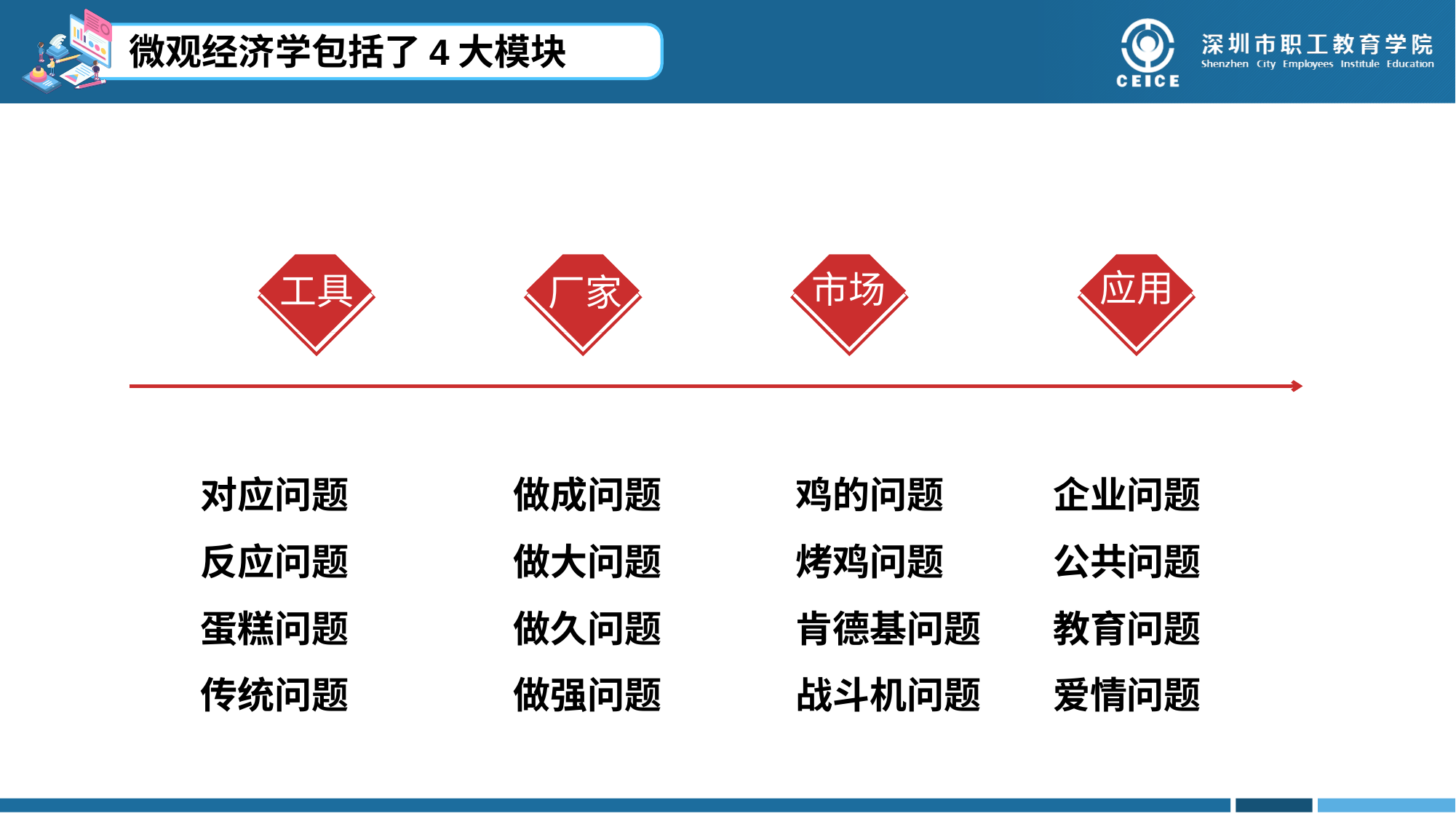

微观经济学包括了4大模块

应用
市场
工具
厂家
对应问题
反应问题
蛋糕问题
传统问题
做成问题
做大问题
做久问题
做强问题
鸡的问题
烤鸡问题
肯德基问题
战斗机问题
企业问题
公共问题
教育问题
爱情问题
市场出清是指在市场调节供给和需求的过程中市场机制能够自动的消除超额供给（供给大于需求）或超额需求（需求大于供给）市场在短期内自发地趋于需求等于供给的均衡状态。